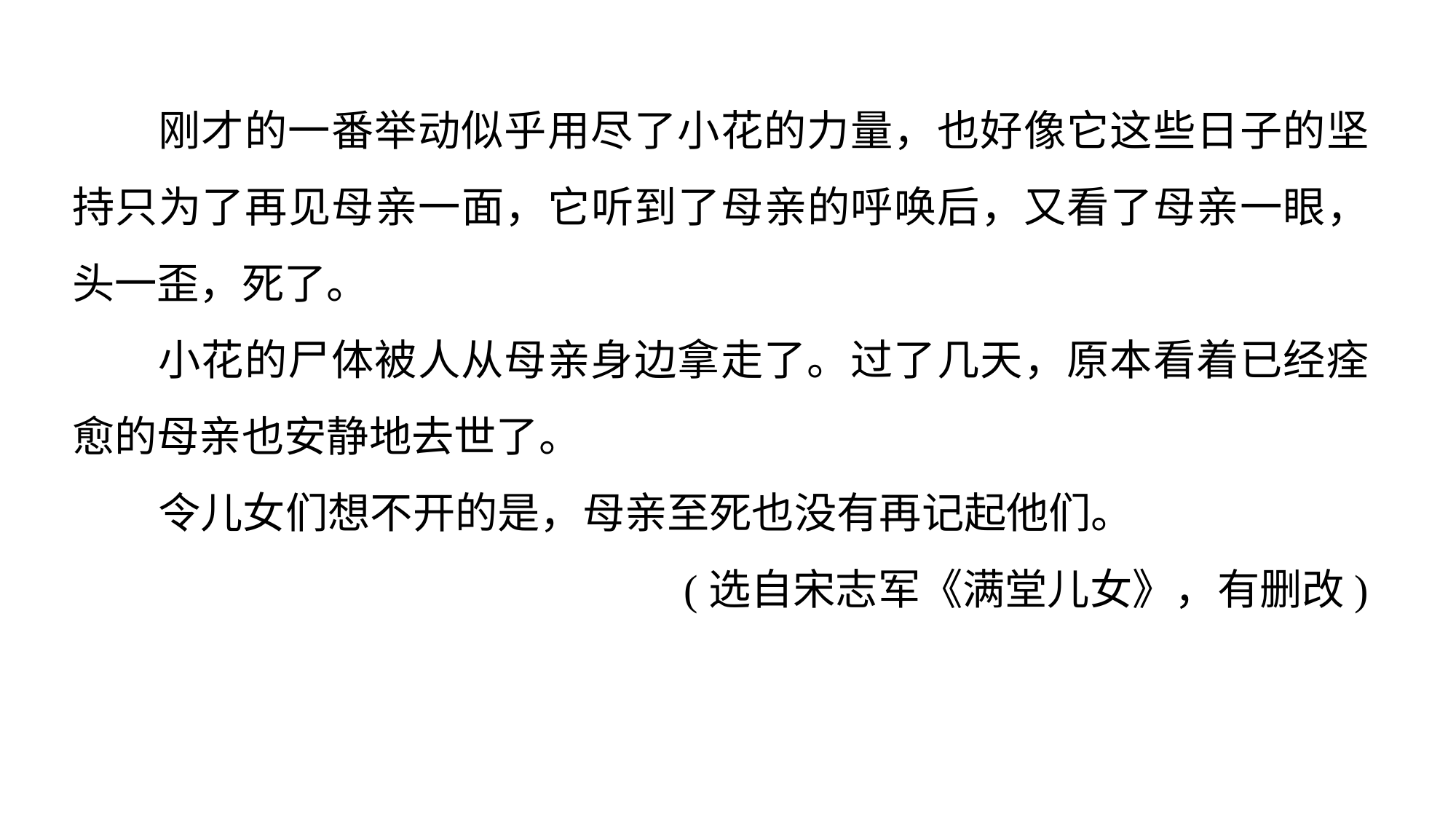

刚才的一番举动似乎用尽了小花的力量，也好像它这些日子的坚持只为了再见母亲一面，它听到了母亲的呼唤后，又看了母亲一眼，头一歪，死了。
小花的尸体被人从母亲身边拿走了。过了几天，原本看着已经痊愈的母亲也安静地去世了。
令儿女们想不开的是，母亲至死也没有再记起他们。
(选自宋志军《满堂儿女》，有删改)